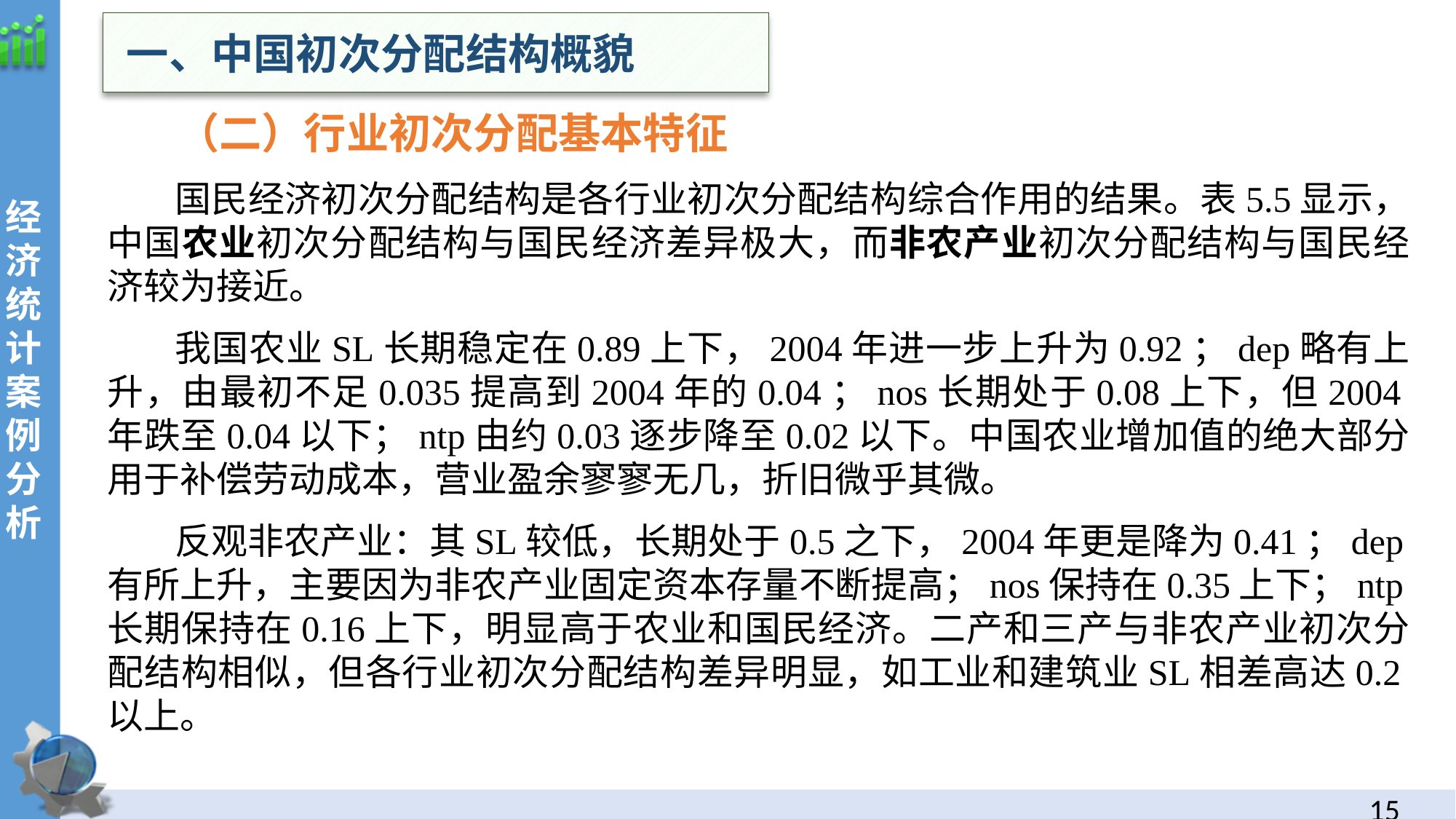

一、中国初次分配结构概貌
   （二）行业初次分配基本特征
国民经济初次分配结构是各行业初次分配结构综合作用的结果。表5.5显示，中国农业初次分配结构与国民经济差异极大，而非农产业初次分配结构与国民经济较为接近。
我国农业SL长期稳定在0.89上下，2004年进一步上升为0.92；dep略有上升，由最初不足0.035提高到2004年的0.04；nos长期处于0.08上下，但2004年跌至0.04以下；ntp由约0.03逐步降至0.02以下。中国农业增加值的绝大部分用于补偿劳动成本，营业盈余寥寥无几，折旧微乎其微。
反观非农产业：其SL较低，长期处于0.5之下，2004年更是降为0.41；dep有所上升，主要因为非农产业固定资本存量不断提高；nos保持在0.35上下；ntp长期保持在0.16上下，明显高于农业和国民经济。二产和三产与非农产业初次分配结构相似，但各行业初次分配结构差异明显，如工业和建筑业SL相差高达0.2以上。

经
济统计案例分析

15